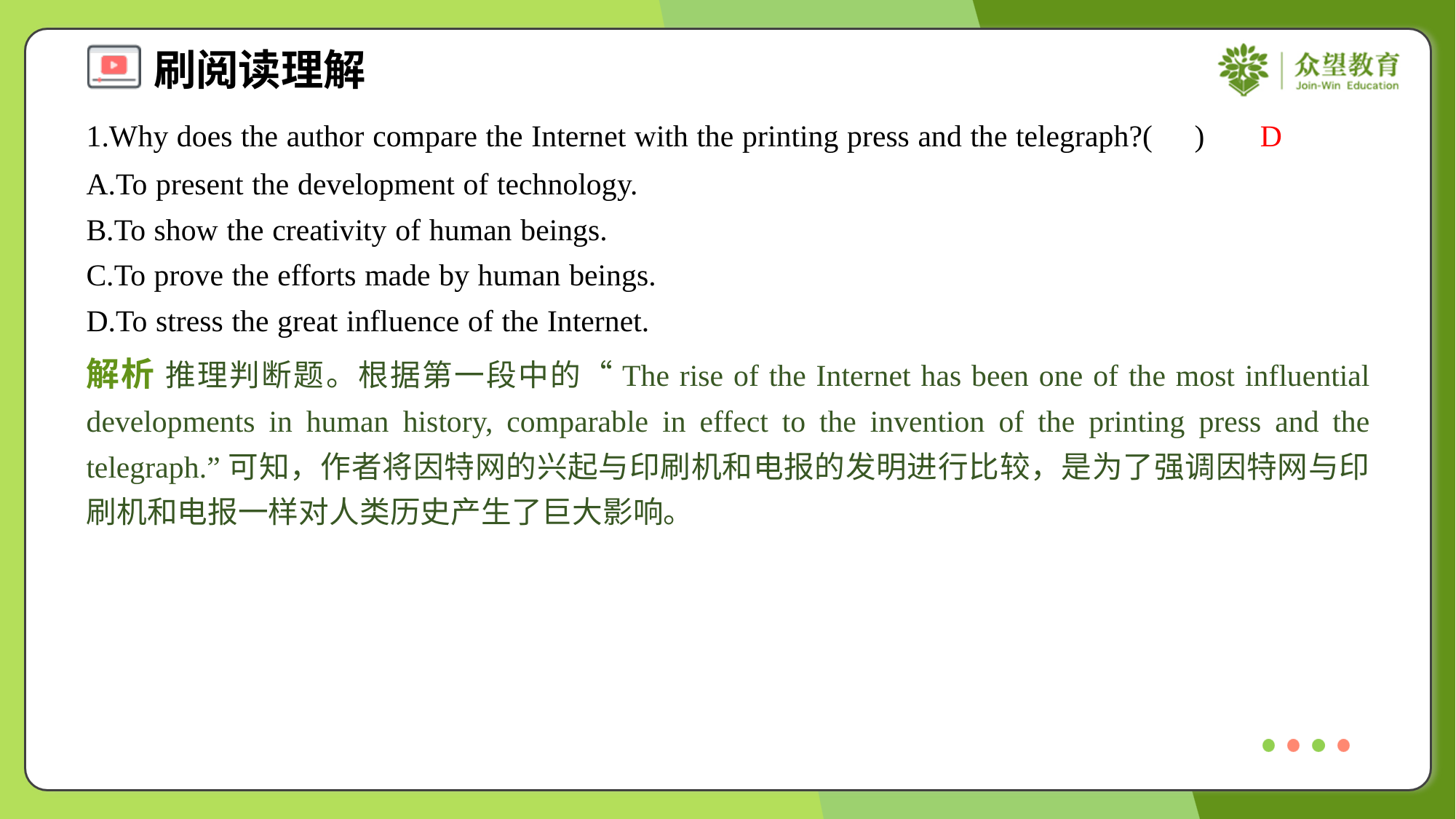

1.Why does the author compare the Internet with the printing press and the telegraph?(     )
D
A.To present the development of technology.
B.To show the creativity of human beings.
C.To prove the efforts made by human beings.
D.To stress the great influence of the Internet.
解析 推理判断题。根据第一段中的“The rise of the Internet has been one of the most influential developments in human history, comparable in effect to the invention of the printing press and the telegraph.”可知，作者将因特网的兴起与印刷机和电报的发明进行比较，是为了强调因特网与印刷机和电报一样对人类历史产生了巨大影响。